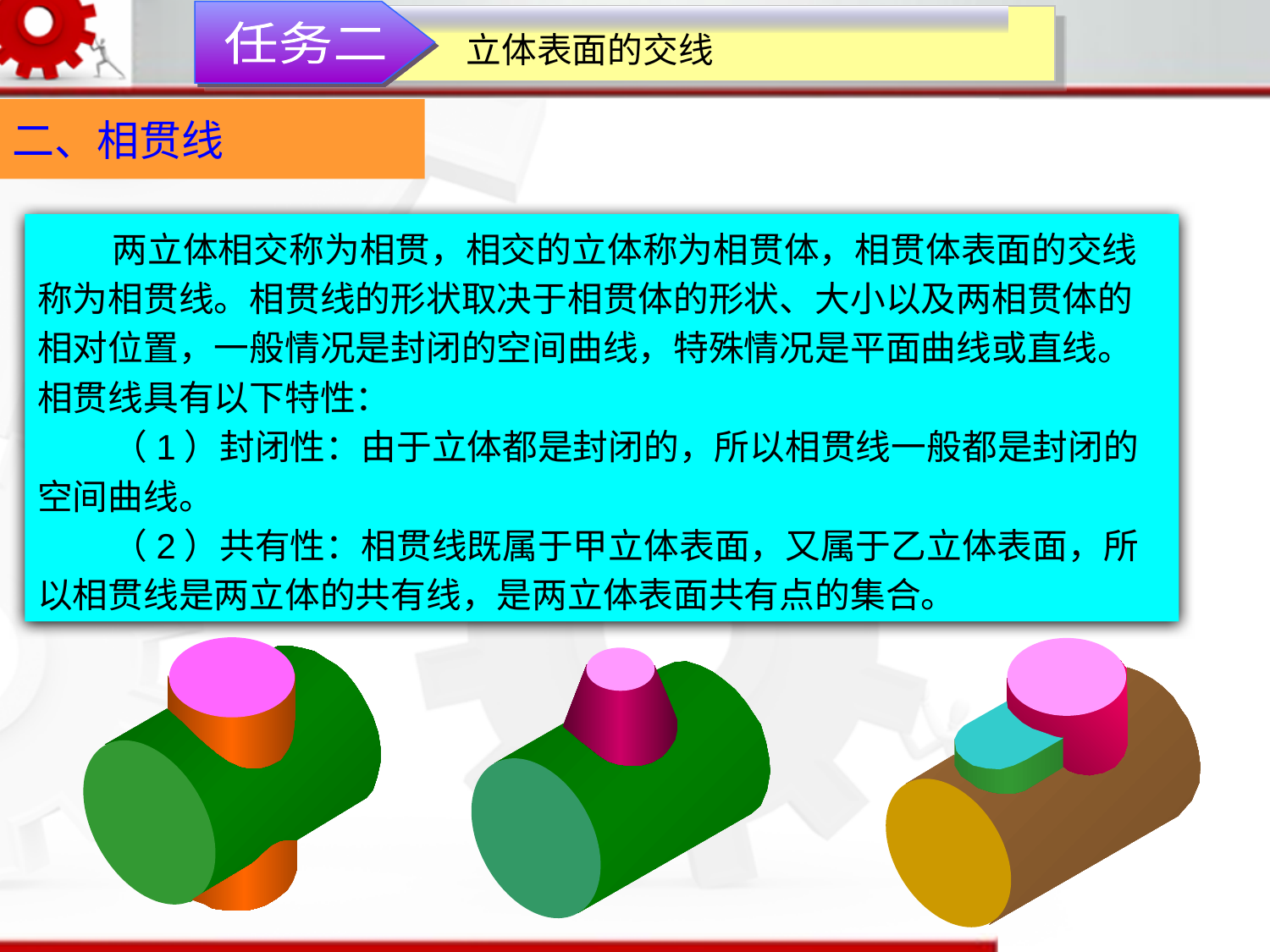

任务二
立体表面的交线
二、相贯线
两立体相交称为相贯，相交的立体称为相贯体，相贯体表面的交线称为相贯线。相贯线的形状取决于相贯体的形状、大小以及两相贯体的相对位置，一般情况是封闭的空间曲线，特殊情况是平面曲线或直线。相贯线具有以下特性：
（1）封闭性：由于立体都是封闭的，所以相贯线一般都是封闭的空间曲线。
（2）共有性：相贯线既属于甲立体表面，又属于乙立体表面，所以相贯线是两立体的共有线，是两立体表面共有点的集合。